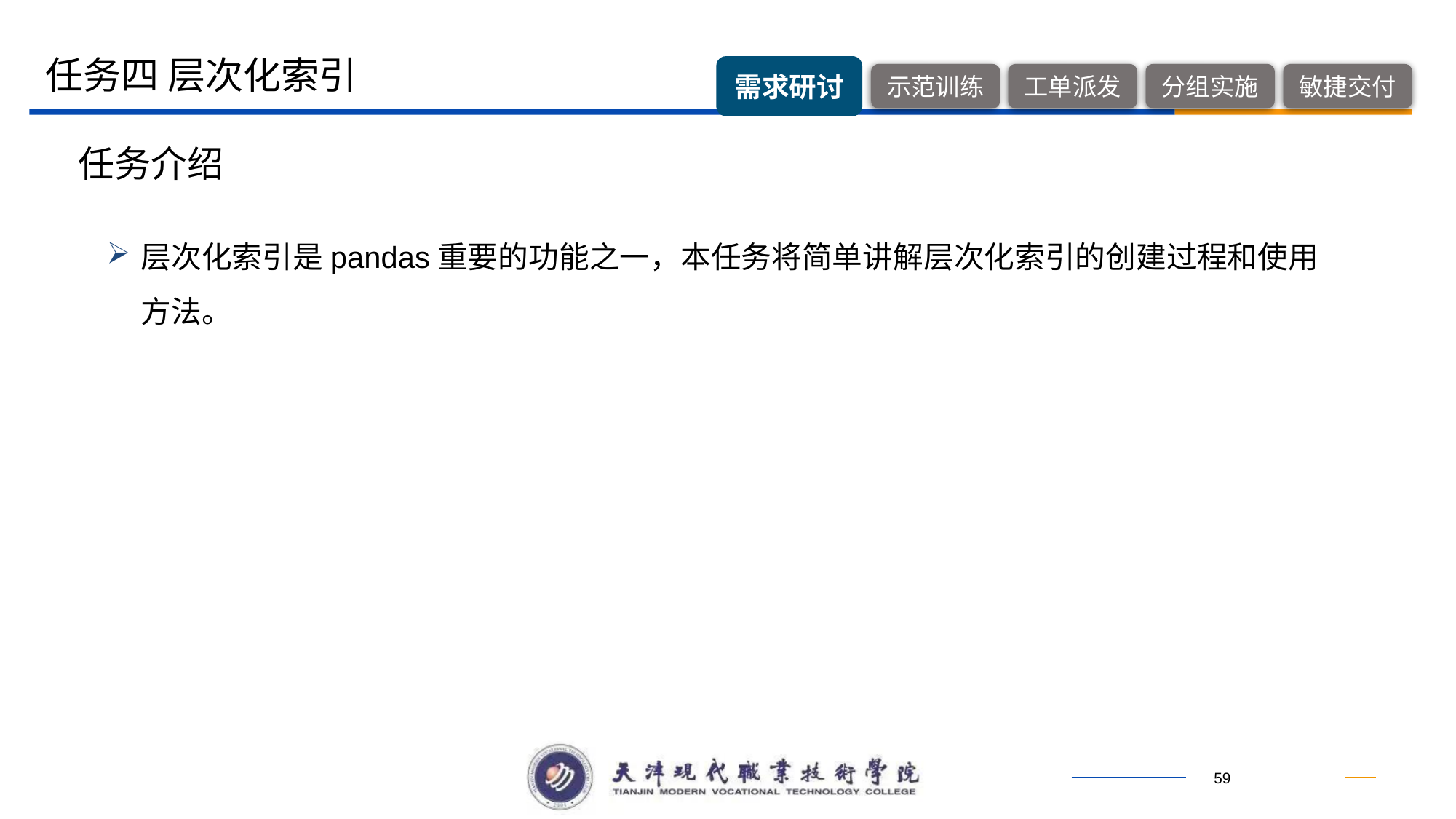

任务四 层次化索引

任务介绍
层次化索引是pandas重要的功能之一，本任务将简单讲解层次化索引的创建过程和使用方法。